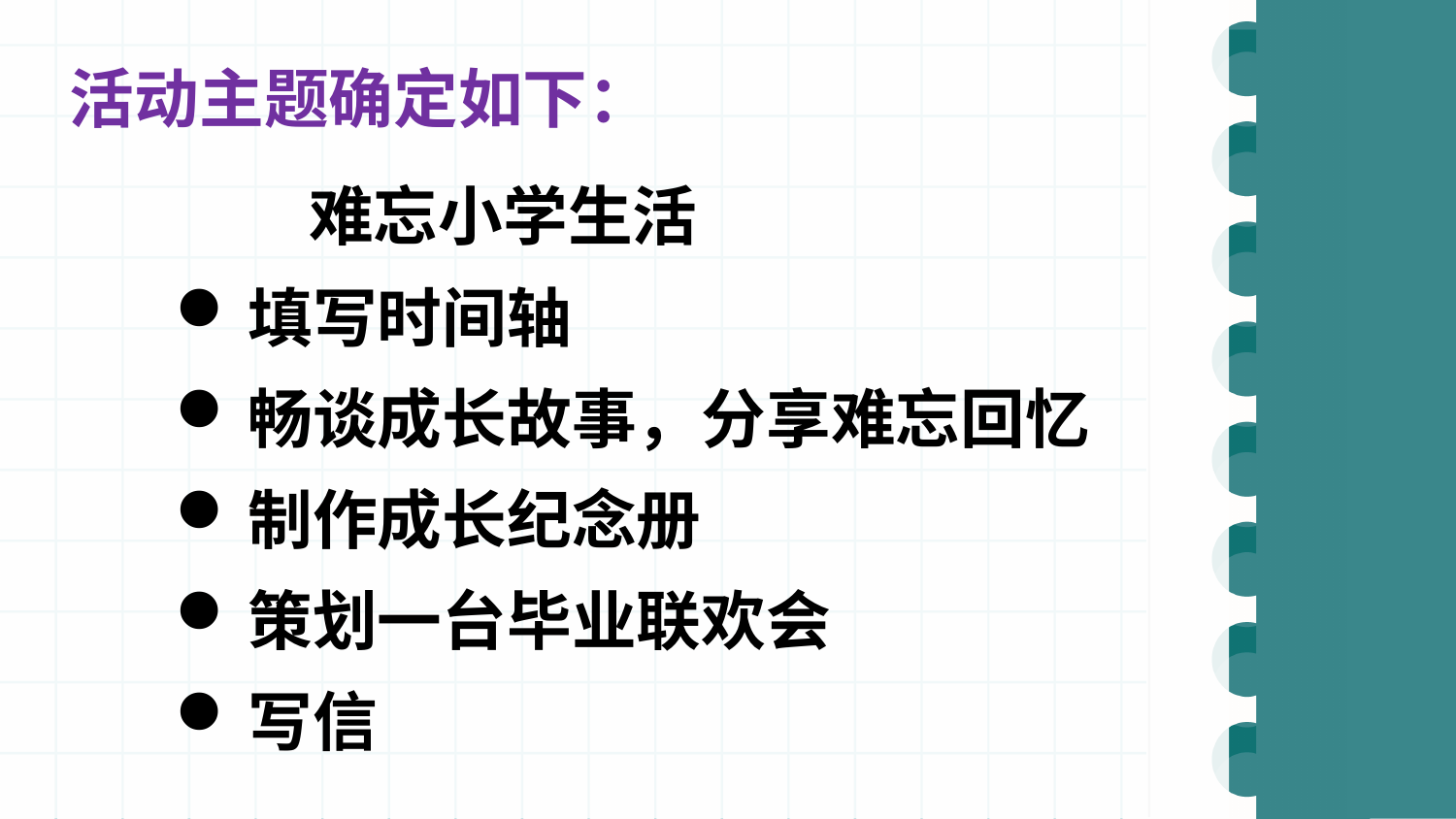

活动主题确定如下：
难忘小学生活
填写时间轴
畅谈成长故事，分享难忘回忆
制作成长纪念册
策划一台毕业联欢会
写信